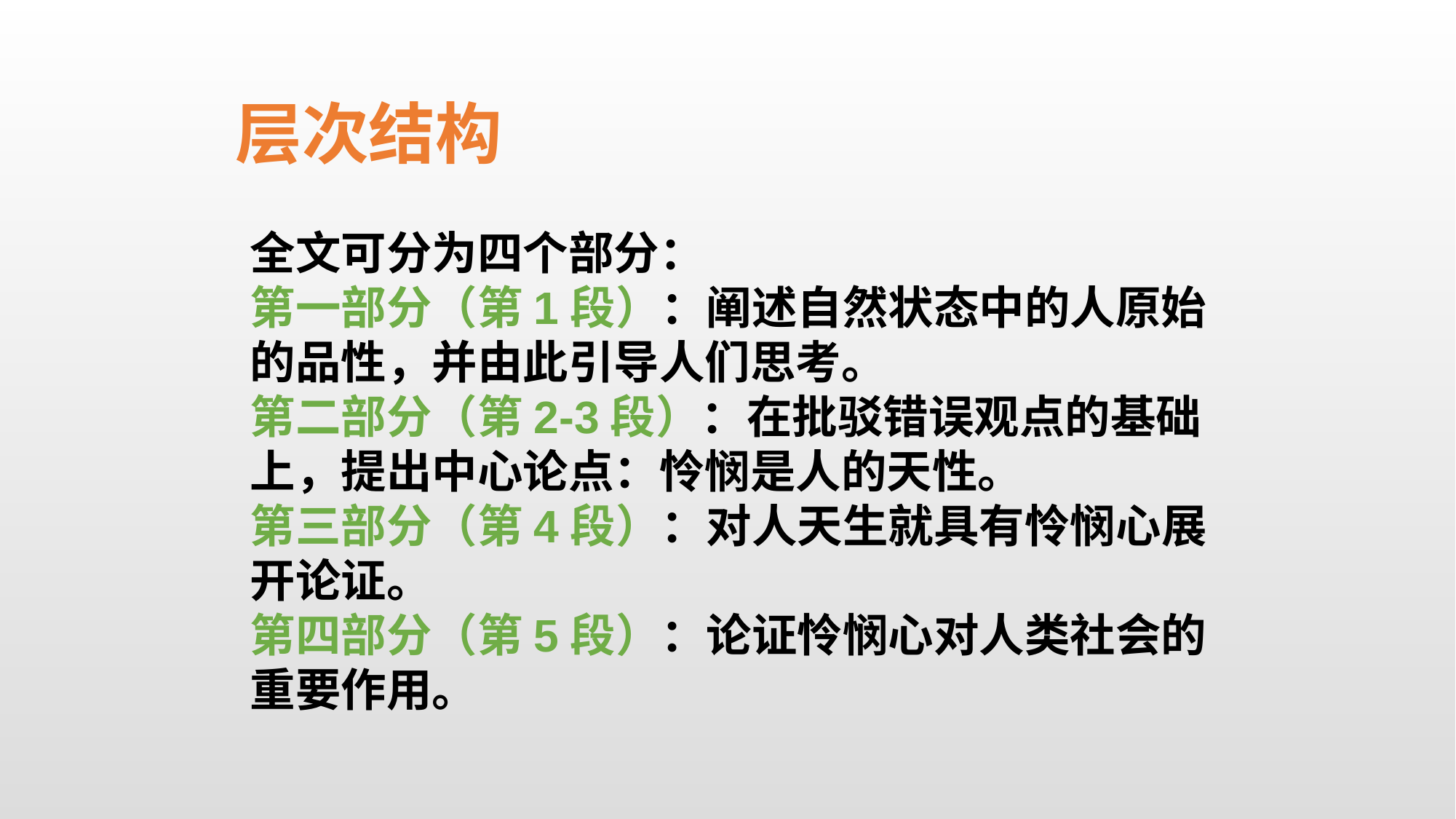

层次结构

全文可分为四个部分：
第一部分（第1段）：阐述自然状态中的人原始的品性，并由此引导人们思考。
第二部分（第2-3段）：在批驳错误观点的基础上，提出中心论点：怜悯是人的天性。
第三部分（第4段）：对人天生就具有怜悯心展开论证。
第四部分（第5段）：论证怜悯心对人类社会的重要作用。